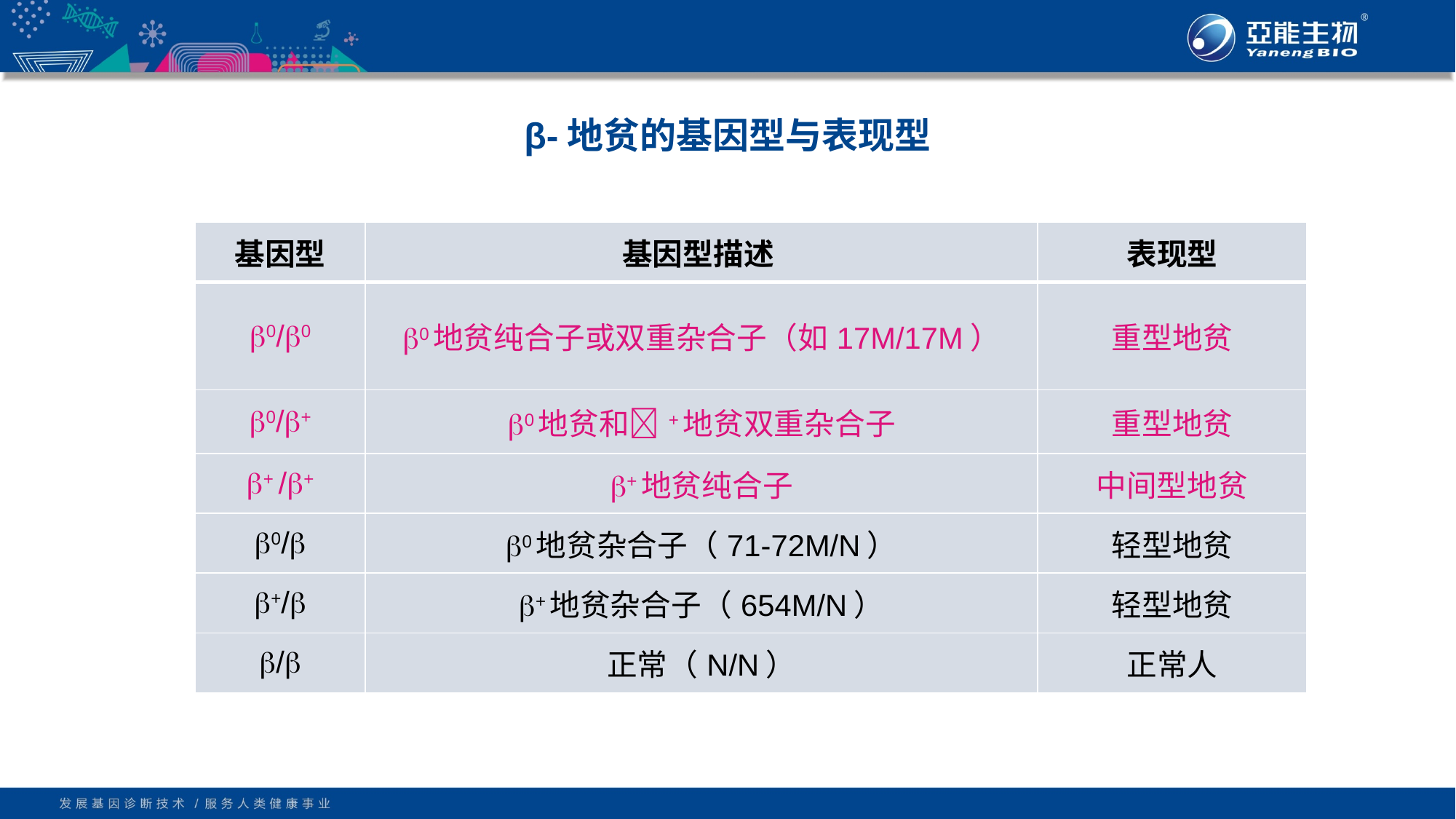

β-地贫的基因型与表现型
| 基因型 | 基因型描述 | 表现型 |
| --- | --- | --- |
| β0/β0 | β0地贫纯合子或双重杂合子（如17M/17M） | 重型地贫 |
| β0/β+ | β0地贫和β+地贫双重杂合子 | 重型地贫 |
| β+ /β+ | β+地贫纯合子 | 中间型地贫 |
| β0/β | β0地贫杂合子（71-72M/N） | 轻型地贫 |
| β+/β | β+地贫杂合子（654M/N） | 轻型地贫 |
| β/β | 正常（N/N） | 正常人 |